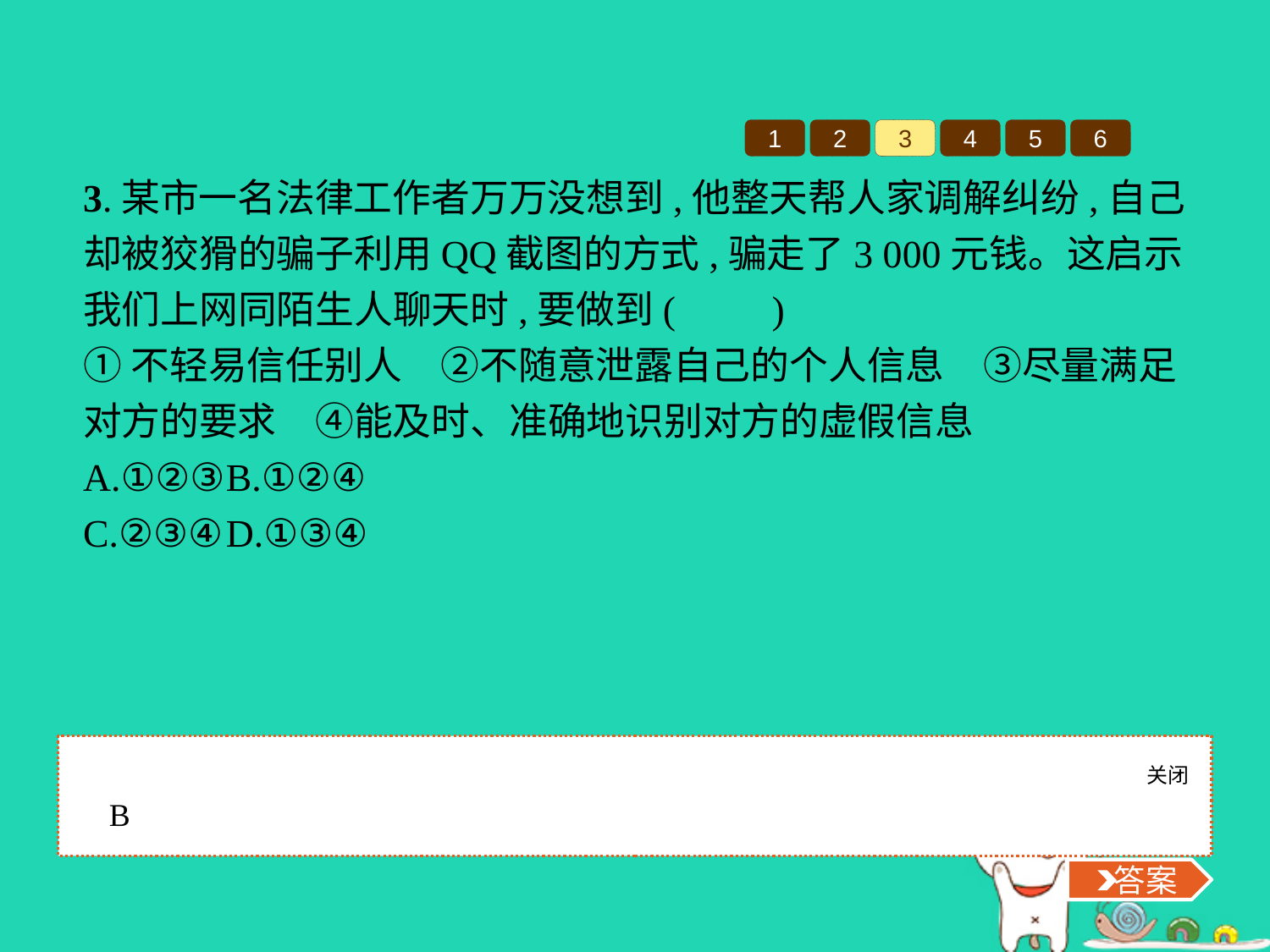

1
2
3
4
5
6
3.某市一名法律工作者万万没想到,他整天帮人家调解纠纷,自己却被狡猾的骗子利用QQ截图的方式,骗走了3 000元钱。这启示我们上网同陌生人聊天时,要做到(　　)
①不轻易信任别人　②不随意泄露自己的个人信息　③尽量满足对方的要求　④能及时、准确地识别对方的虚假信息
A.①②③	B.①②④
C.②③④	D.①③④

关闭
  答案

B
  答案